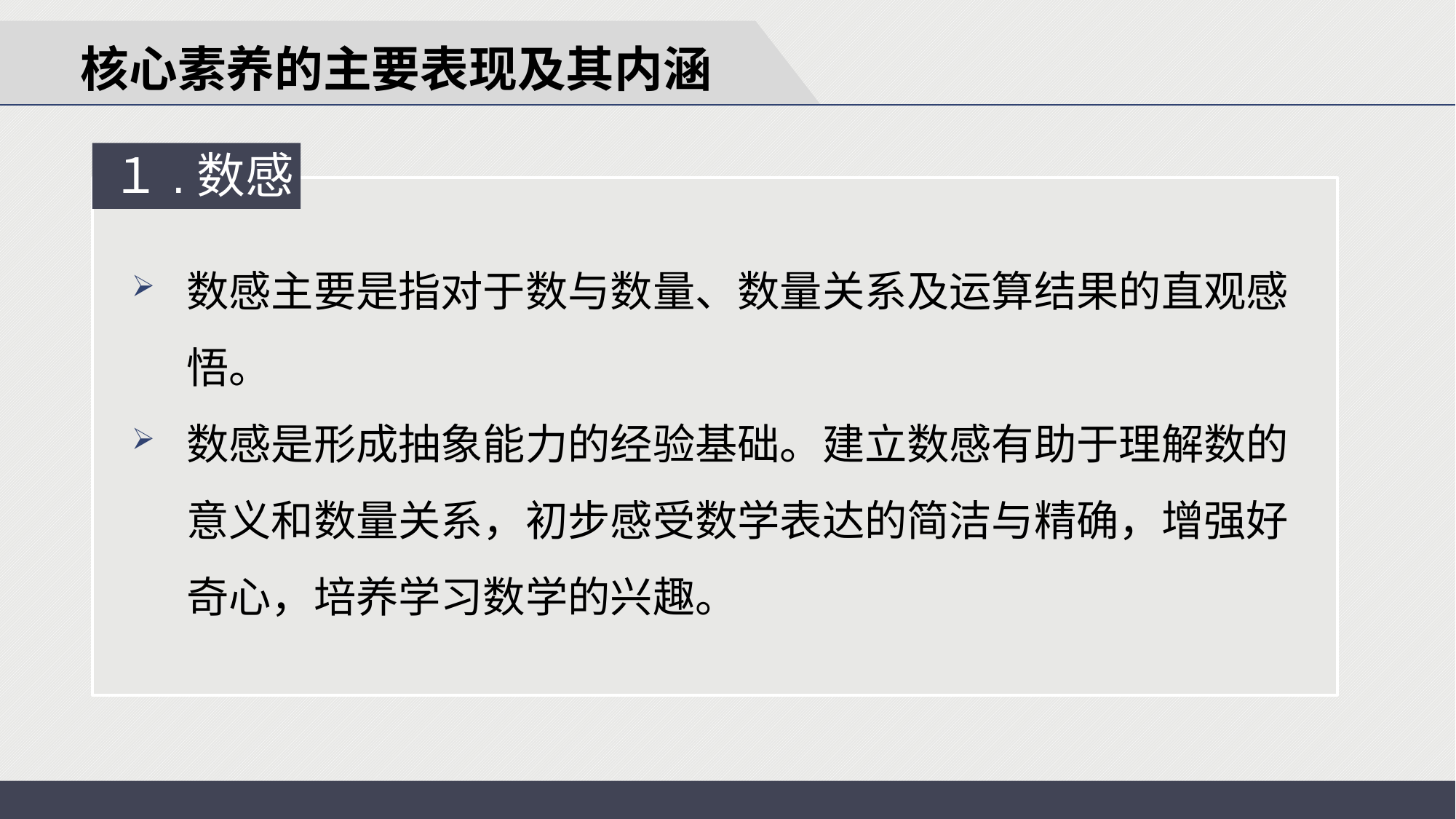

核心素养的主要表现及其内涵
１.数感

数感主要是指对于数与数量、数量关系及运算结果的直观感悟。
数感是形成抽象能力的经验基础。建立数感有助于理解数的意义和数量关系，初步感受数学表达的简洁与精确，增强好奇心，培养学习数学的兴趣。